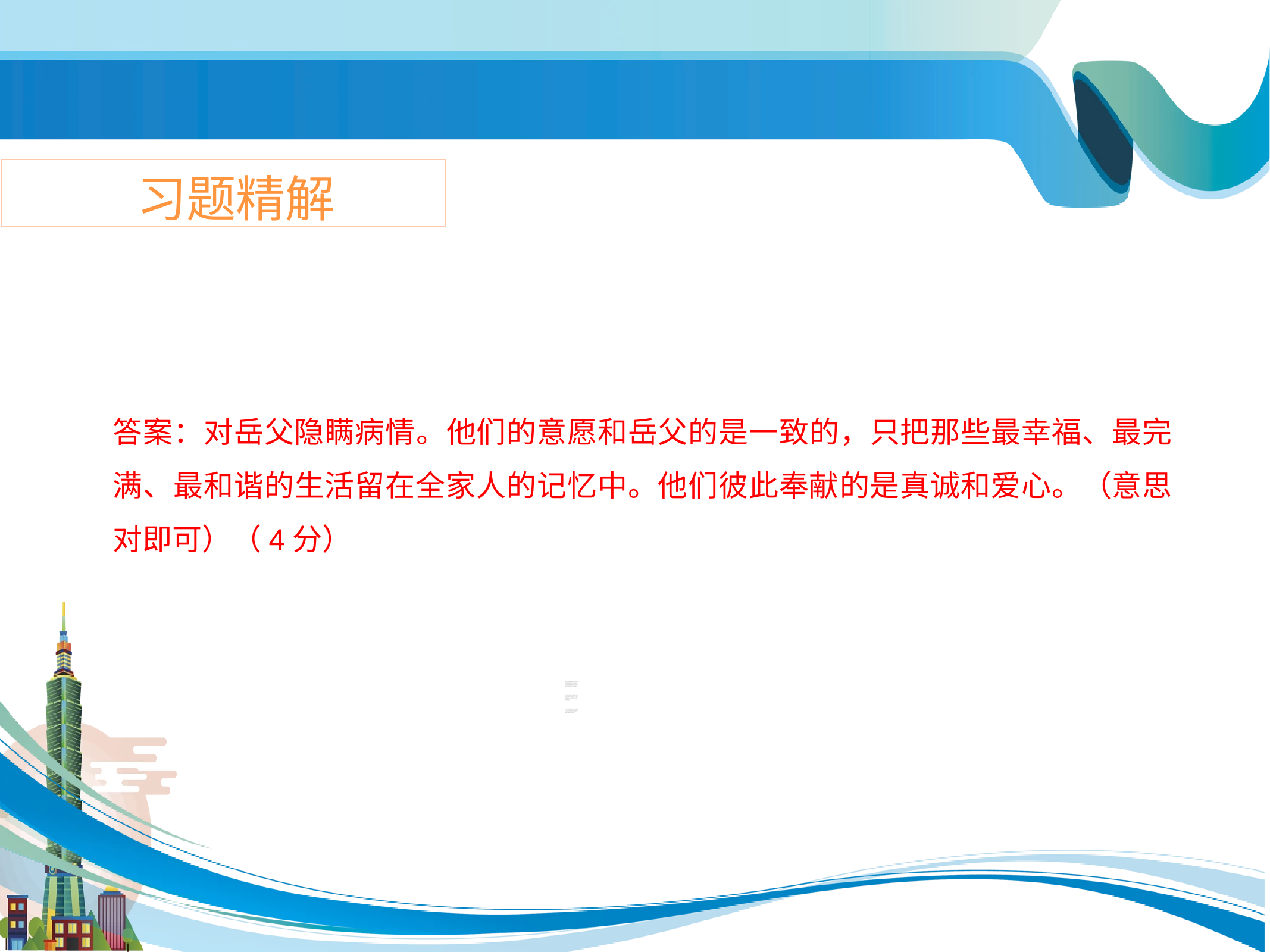

习题精解
答案：对岳父隐瞒病情。他们的意愿和岳父的是一致的，只把那些最幸福、最完 满、最和谐的生活留在全家人的记忆中。他们彼此奉献的是真诚和爱心。（意思 对即可）（4分）